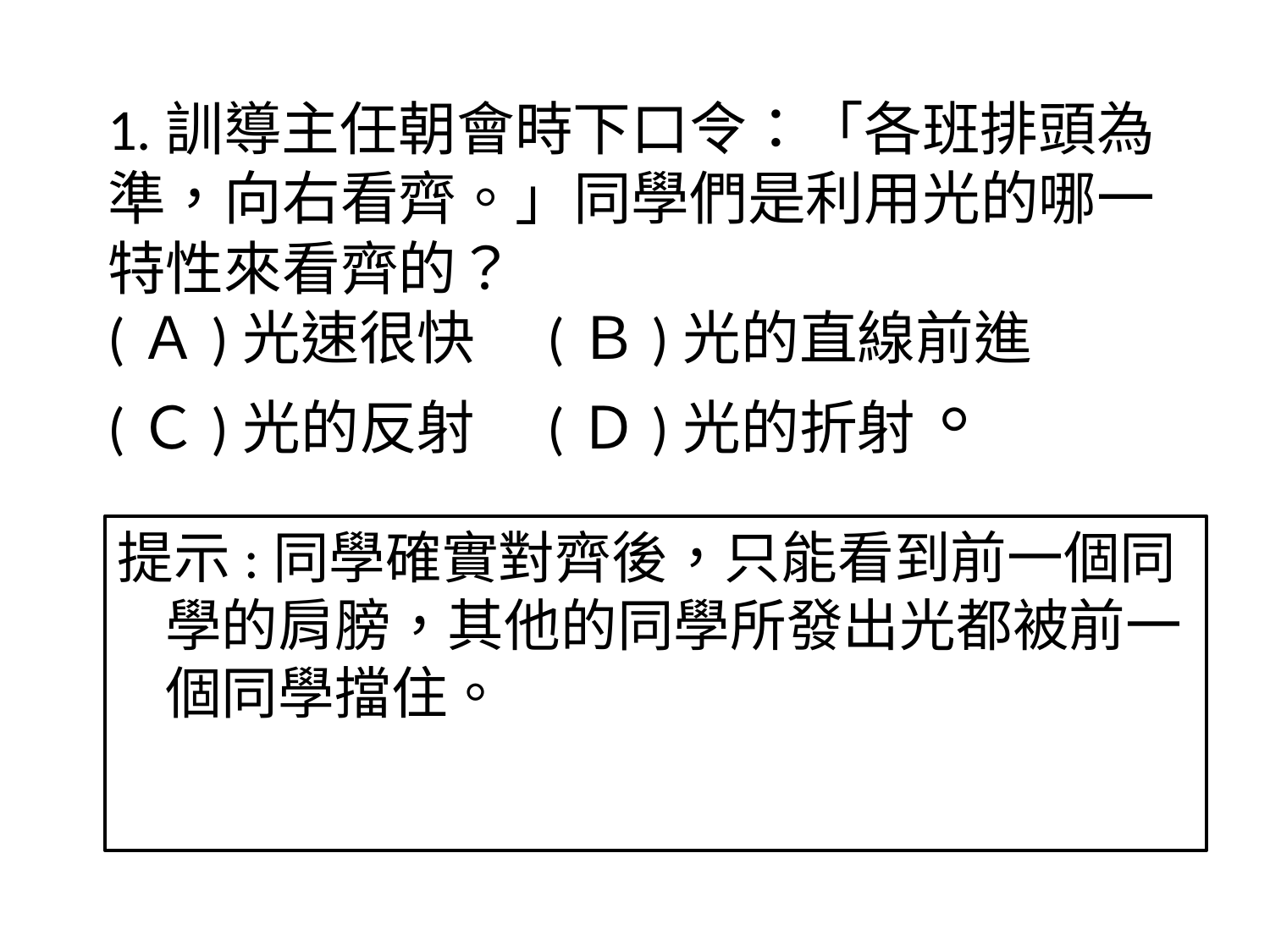

1.訓導主任朝會時下口令：「各班排頭為準，向右看齊。」同學們是利用光的哪一特性來看齊的？
(Ａ)光速很快　(Ｂ)光的直線前進　(Ｃ)光的反射　(Ｄ)光的折射。
提示:同學確實對齊後，只能看到前一個同學的肩膀，其他的同學所發出光都被前一個同學擋住。